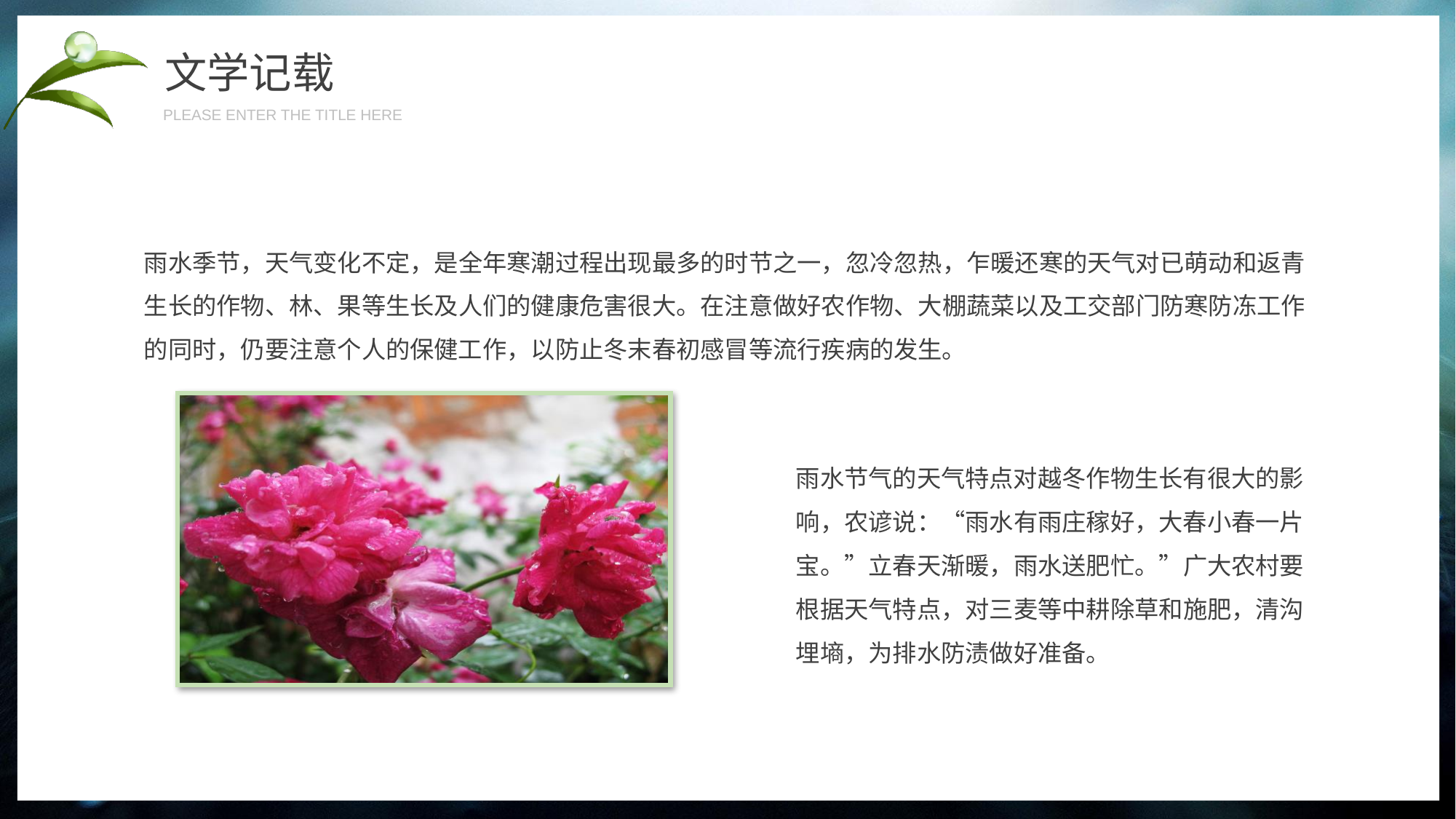

文学记载
PLEASE ENTER THE TITLE HERE
雨水季节，天气变化不定，是全年寒潮过程出现最多的时节之一，忽冷忽热，乍暖还寒的天气对已萌动和返青生长的作物、林、果等生长及人们的健康危害很大。在注意做好农作物、大棚蔬菜以及工交部门防寒防冻工作的同时，仍要注意个人的保健工作，以防止冬末春初感冒等流行疾病的发生。

雨水节气的天气特点对越冬作物生长有很大的影响，农谚说：“雨水有雨庄稼好，大春小春一片宝。”立春天渐暖，雨水送肥忙。”广大农村要根据天气特点，对三麦等中耕除草和施肥，清沟埋墒，为排水防渍做好准备。